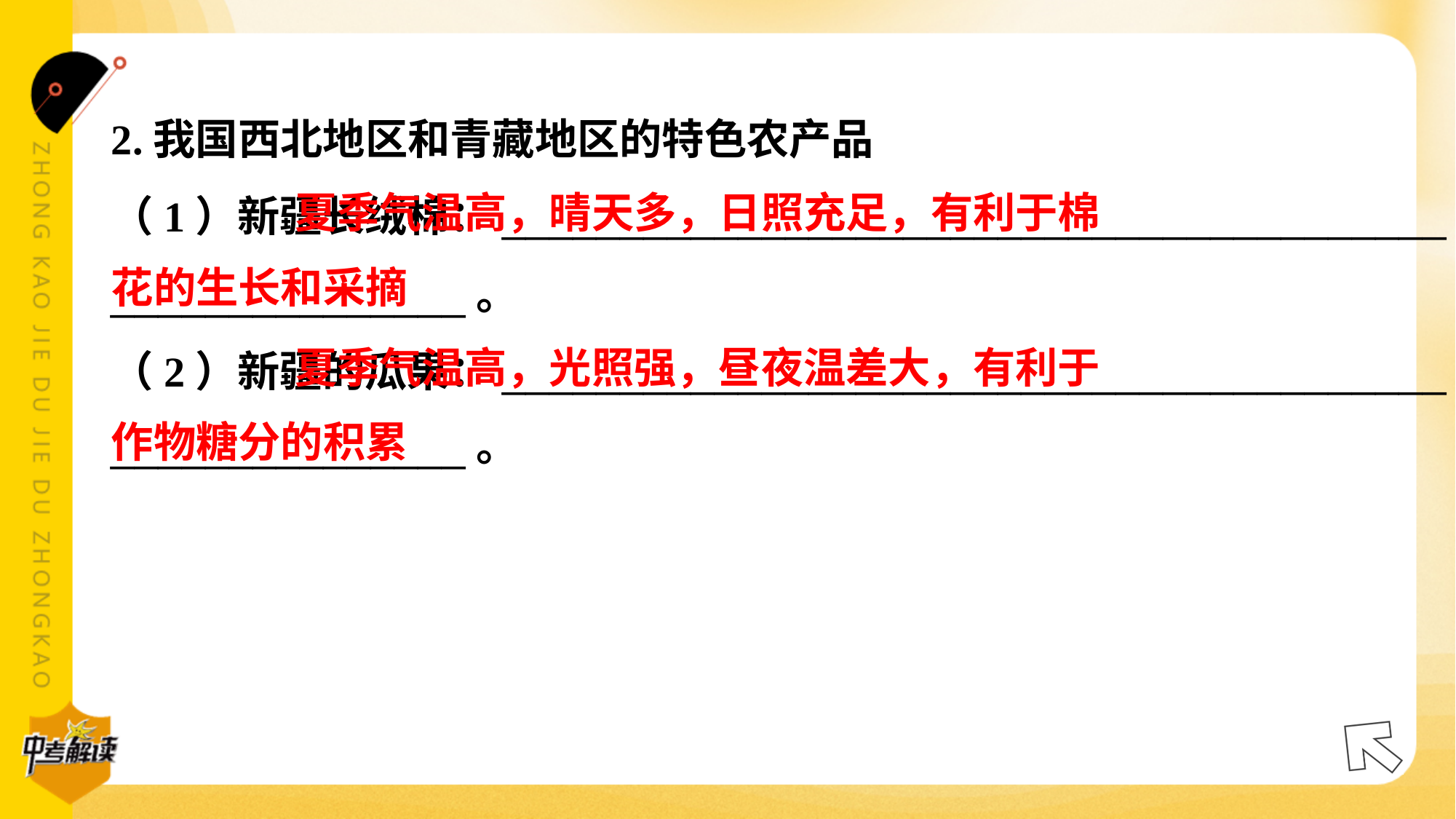

2.我国西北地区和青藏地区的特色农产品
（1）新疆长绒棉：________________________________________
_______________。
（2）新疆的瓜果：________________________________________
_______________。
                  夏季气温高，晴天多，日照充足，有利于棉
花的生长和采摘
                  夏季气温高，光照强，昼夜温差大，有利于
作物糖分的积累